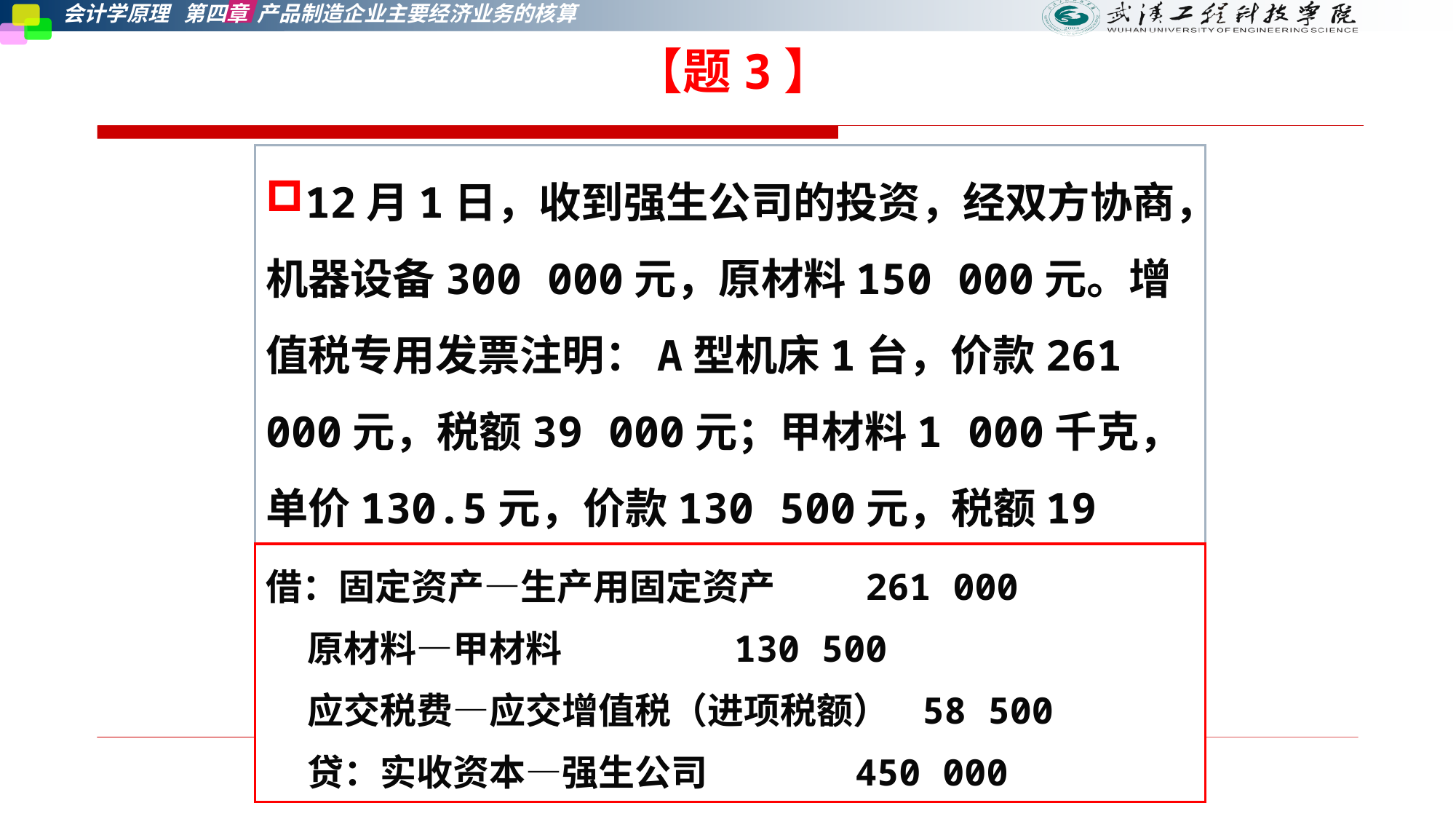

【题3】
12月1日，收到强生公司的投资，经双方协商，机器设备300 000元，原材料150 000元。增值税专用发票注明：A型机床1台，价款261 000元，税额39 000元；甲材料1 000千克，单价130.5元，价款130 500元，税额19 500元。
借：固定资产—生产用固定资产          261 000
    原材料—甲材料                    130 500
    应交税费—应交增值税（进项税额）   58 500
    贷：实收资本—强生公司                 450 000